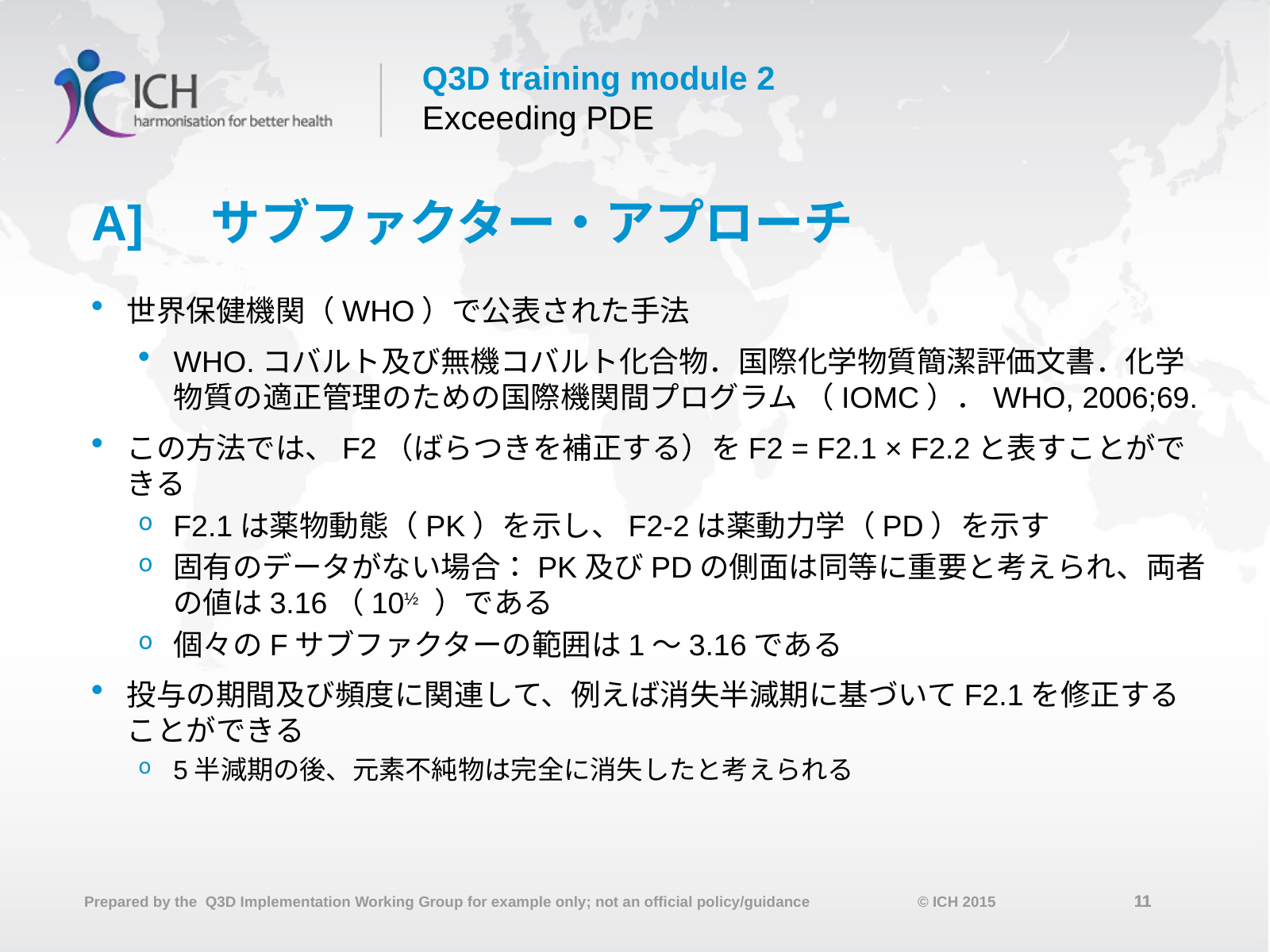

# A]	サブファクター・アプローチ
世界保健機関（WHO）で公表された手法
WHO.コバルト及び無機コバルト化合物．国際化学物質簡潔評価文書．化学物質の適正管理のための国際機関間プログラム （IOMC）．WHO, 2006;69.
この方法では、F2（ばらつきを補正する）をF2 = F2.1 × F2.2と表すことができる
F2.1は薬物動態（PK）を示し、F2-2は薬動力学（PD）を示す
固有のデータがない場合：PK及びPDの側面は同等に重要と考えられ、両者の値は3.16（10½ ）である
個々のFサブファクターの範囲は1～3.16である
投与の期間及び頻度に関連して、例えば消失半減期に基づいてF2.1を修正することができる
5半減期の後、元素不純物は完全に消失したと考えられる